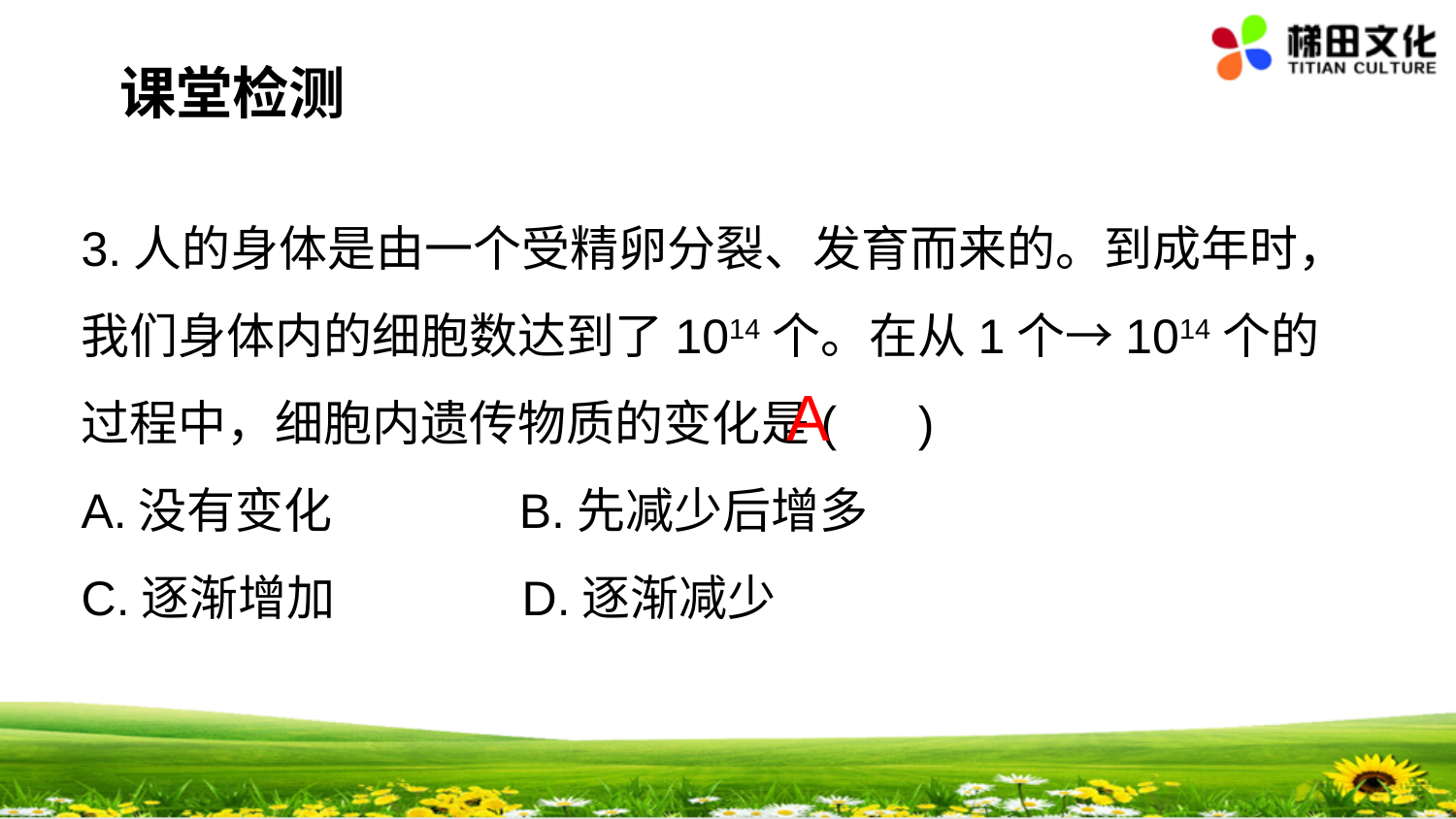

课堂检测
3.人的身体是由一个受精卵分裂、发育而来的。到成年时，我们身体内的细胞数达到了1014个。在从1个→1014个的过程中，细胞内遗传物质的变化是(      )
A.没有变化                B.先减少后增多
C.逐渐增加                D.逐渐减少
A